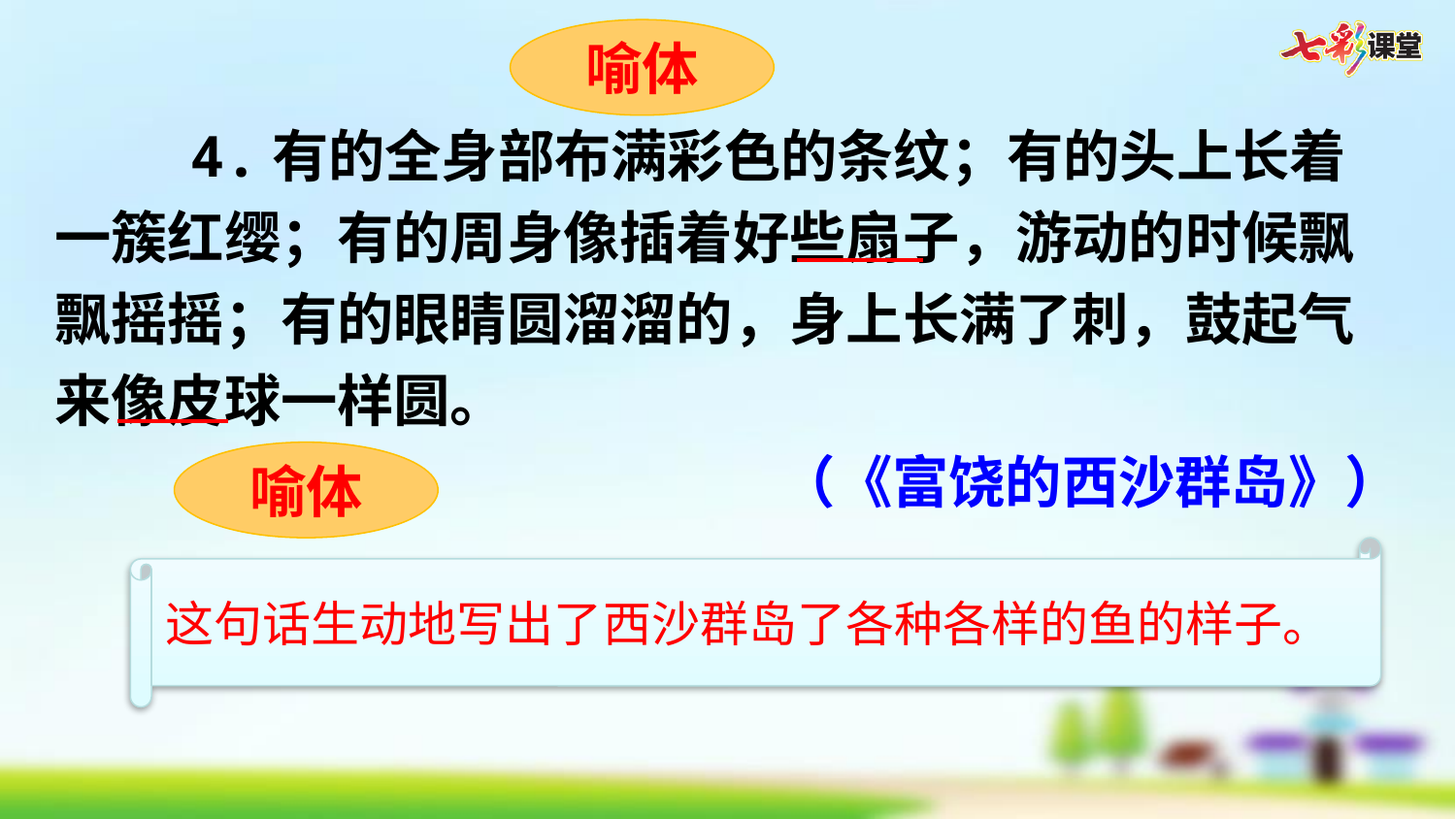

喻体
    4.有的全身部布满彩色的条纹；有的头上长着一簇红缨；有的周身像插着好些扇子，游动的时候飘飘摇摇；有的眼睛圆溜溜的，身上长满了刺，鼓起气来像皮球一样圆。
（《富饶的西沙群岛》）

喻体
这句话生动地写出了西沙群岛了各种各样的鱼的样子。